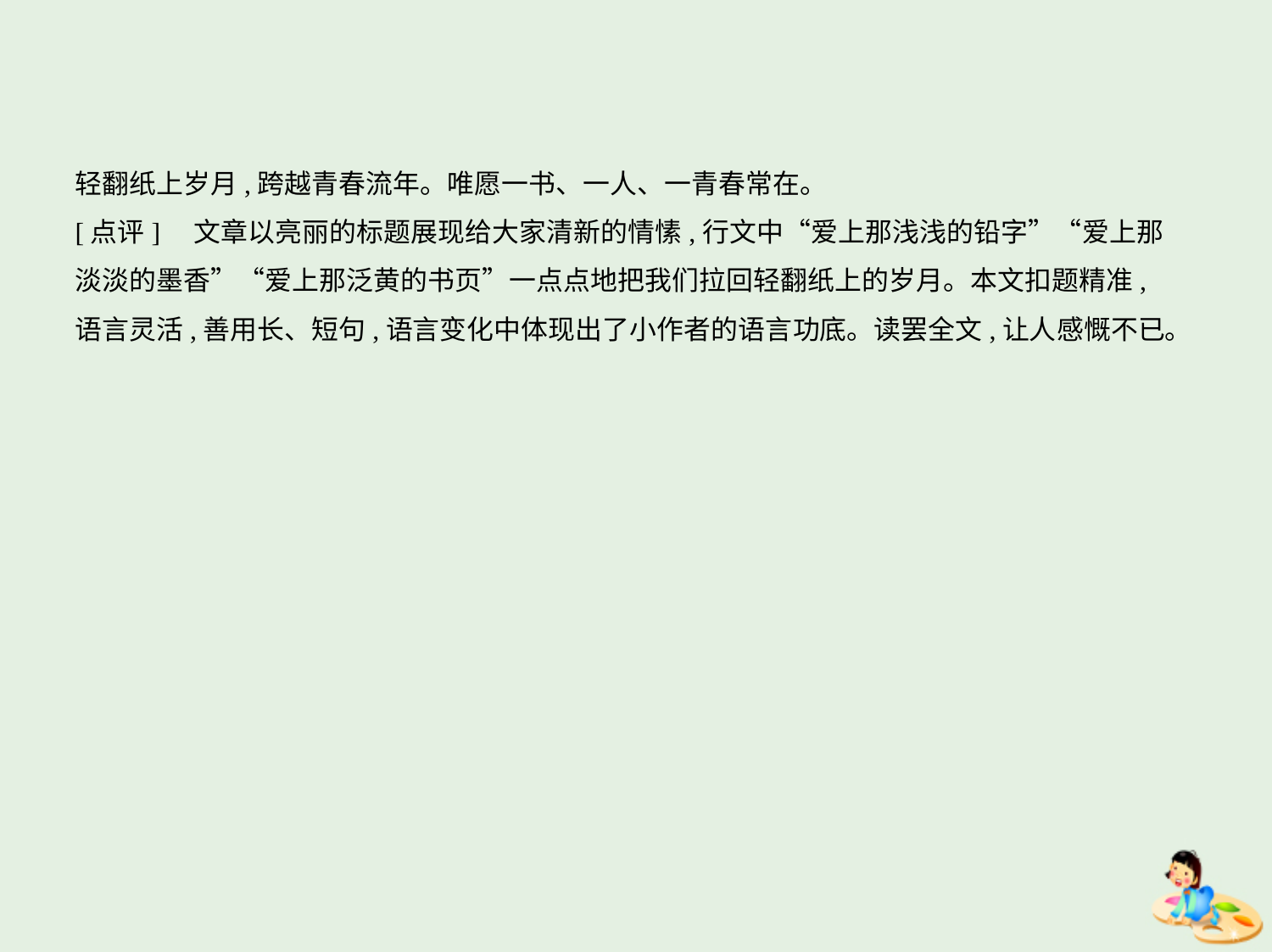

轻翻纸上岁月,跨越青春流年。唯愿一书、一人、一青春常在。
[点评]　文章以亮丽的标题展现给大家清新的情愫,行文中“爱上那浅浅的铅字”“爱上那
淡淡的墨香”“爱上那泛黄的书页”一点点地把我们拉回轻翻纸上的岁月。本文扣题精准,
语言灵活,善用长、短句,语言变化中体现出了小作者的语言功底。读罢全文,让人感慨不已。